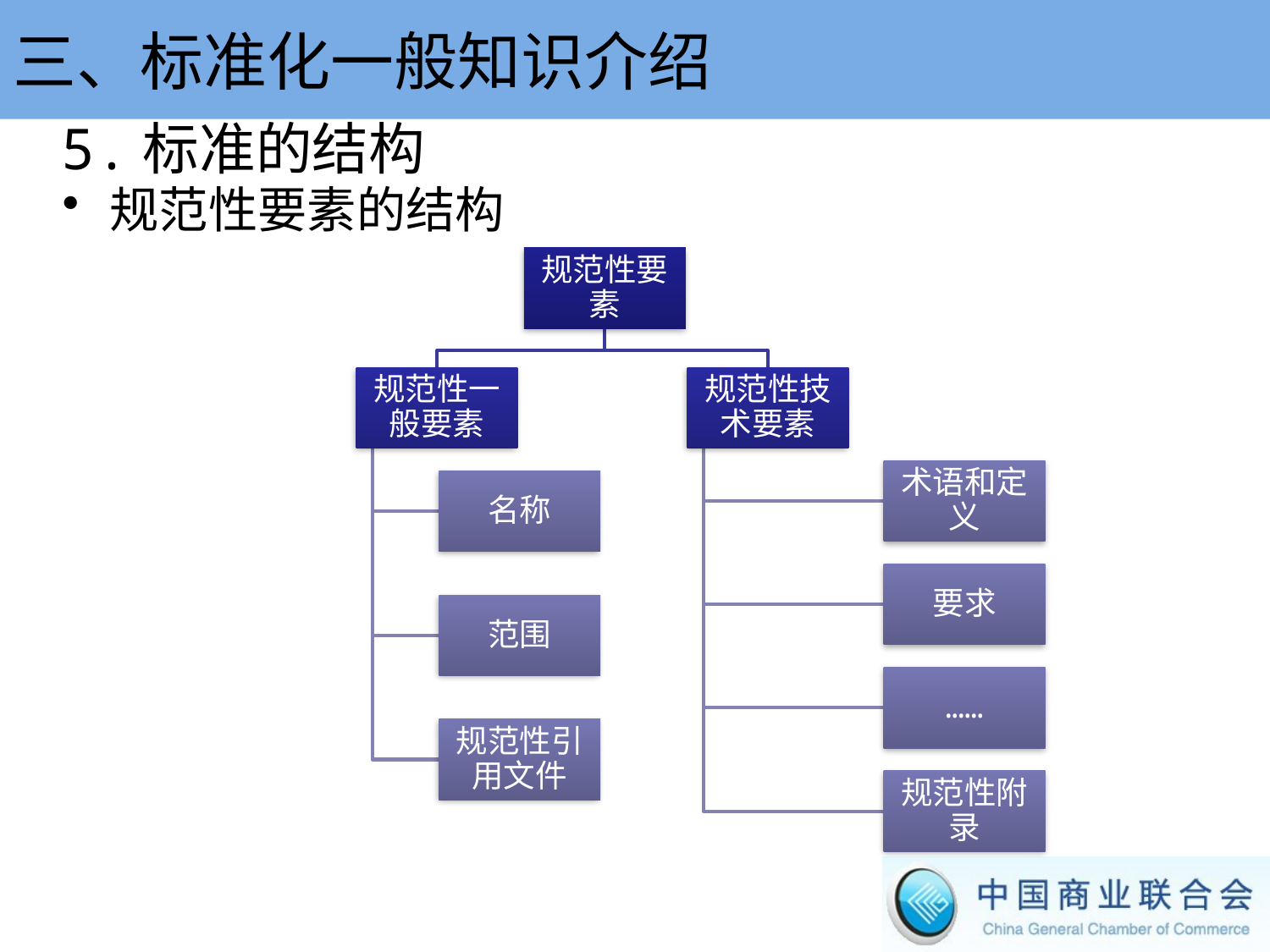

三、标准化一般知识介绍
5.标准的结构
规范性要素的结构
规范性要素
规范性一般要素
名称
范围
规范性引用文件
规范性技术要素
术语和定义
要求
……
规范性附录